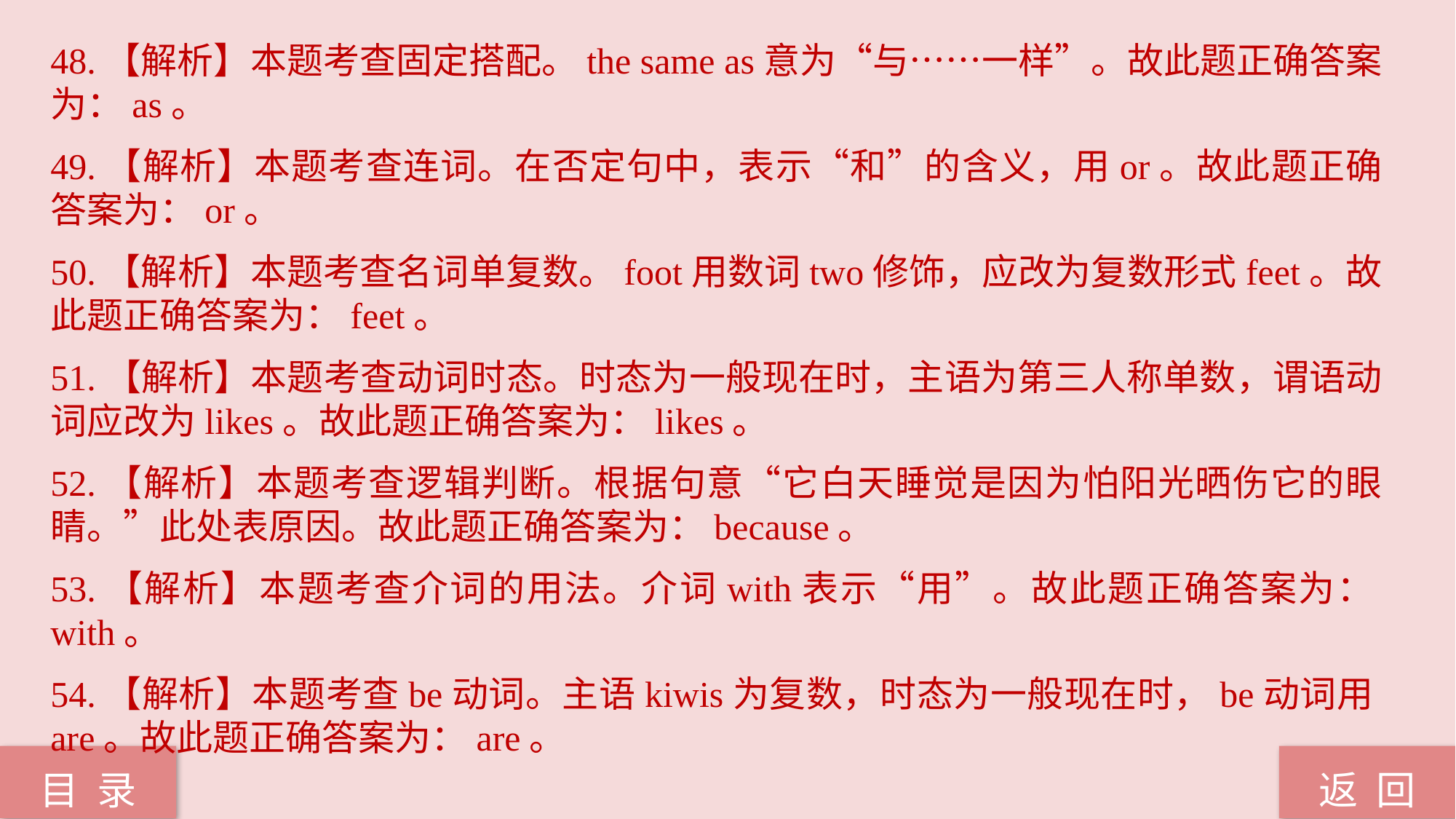

48.【解析】本题考查固定搭配。the same as意为“与……一样”。故此题正确答案为：as。
49.【解析】本题考查连词。在否定句中，表示“和”的含义，用or。故此题正确答案为：or。
50.【解析】本题考查名词单复数。foot用数词two修饰，应改为复数形式feet。故此题正确答案为：feet。
51.【解析】本题考查动词时态。时态为一般现在时，主语为第三人称单数，谓语动词应改为likes。故此题正确答案为：likes。
52.【解析】本题考查逻辑判断。根据句意“它白天睡觉是因为怕阳光晒伤它的眼睛。”此处表原因。故此题正确答案为：because。
53.【解析】本题考查介词的用法。介词with表示“用”。故此题正确答案为：with。
54.【解析】本题考查be动词。主语kiwis为复数，时态为一般现在时，be动词用are。故此题正确答案为：are。
返  回